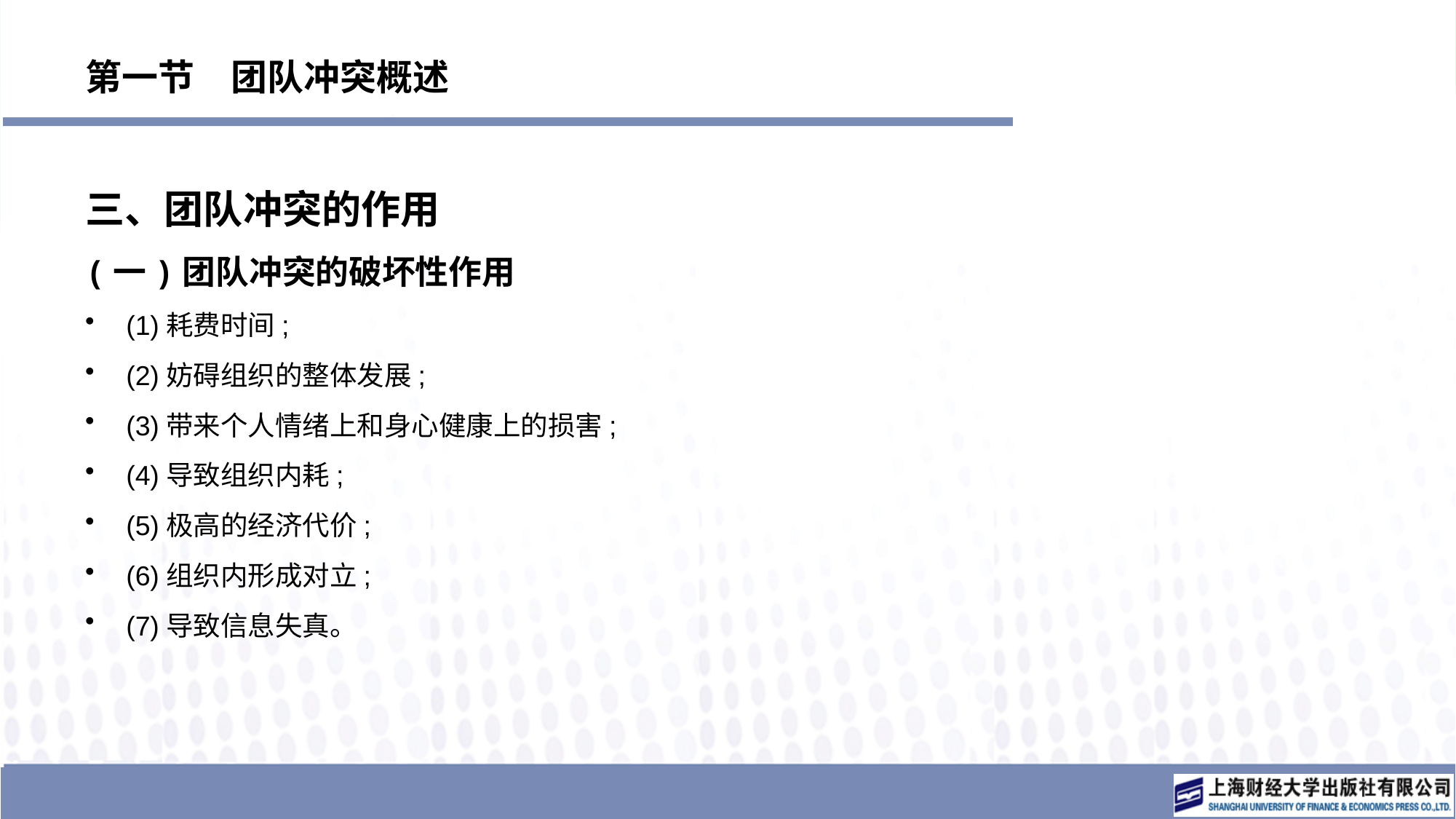

# 第一节　团队冲突概述
三、团队冲突的作用
(一)团队冲突的破坏性作用
(1)耗费时间;
(2)妨碍组织的整体发展;
(3)带来个人情绪上和身心健康上的损害;
(4)导致组织内耗;
(5)极高的经济代价;
(6)组织内形成对立;
(7)导致信息失真。